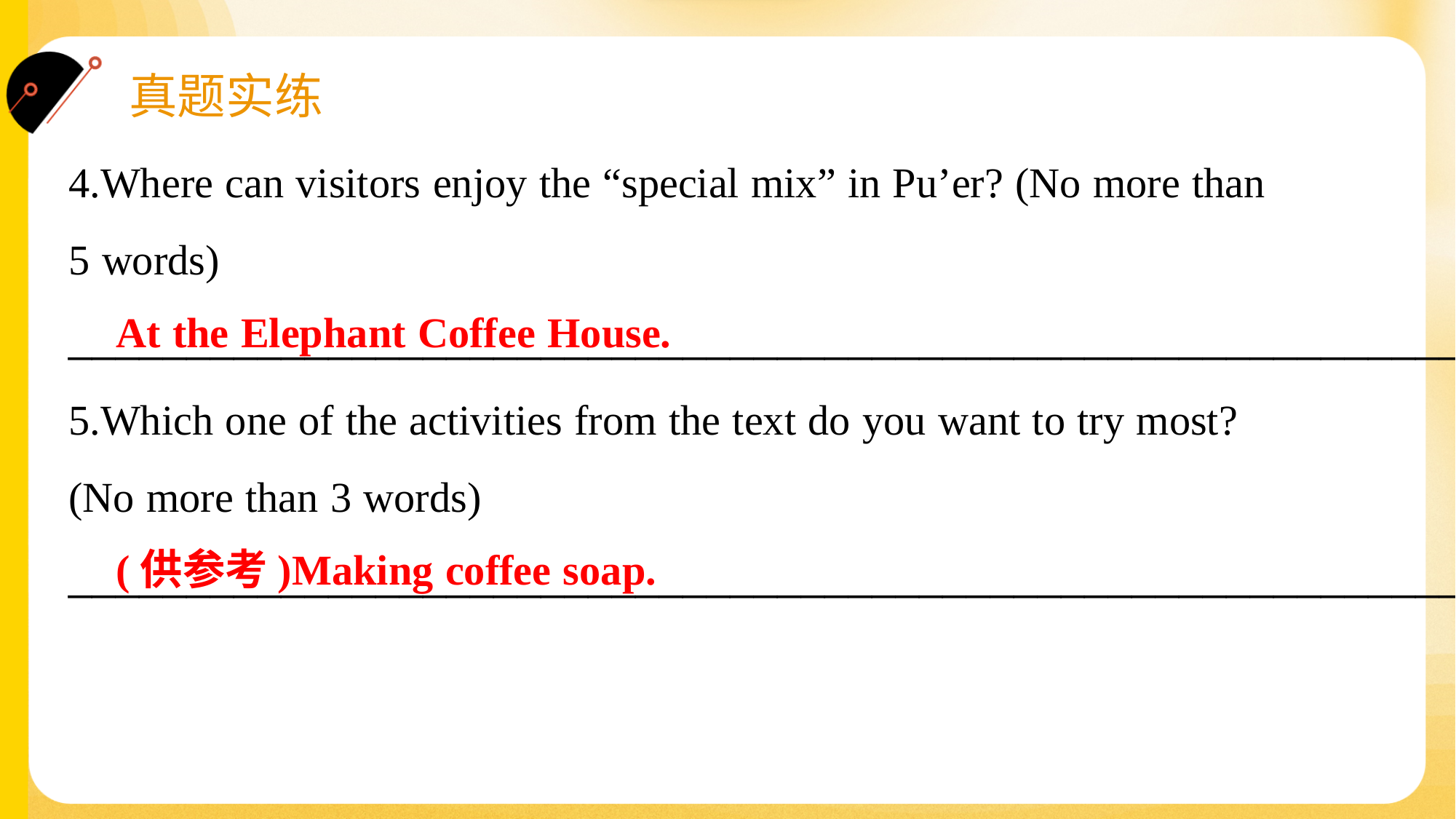

4.Where can visitors enjoy the “special mix” in Pu’er? (No more than
5 words)
______________________________________________________________

    At the Elephant Coffee House.
5.Which one of the activities from the text do you want to try most?
(No more than 3 words)
______________________________________________________________

    (供参考)Making coffee soap.